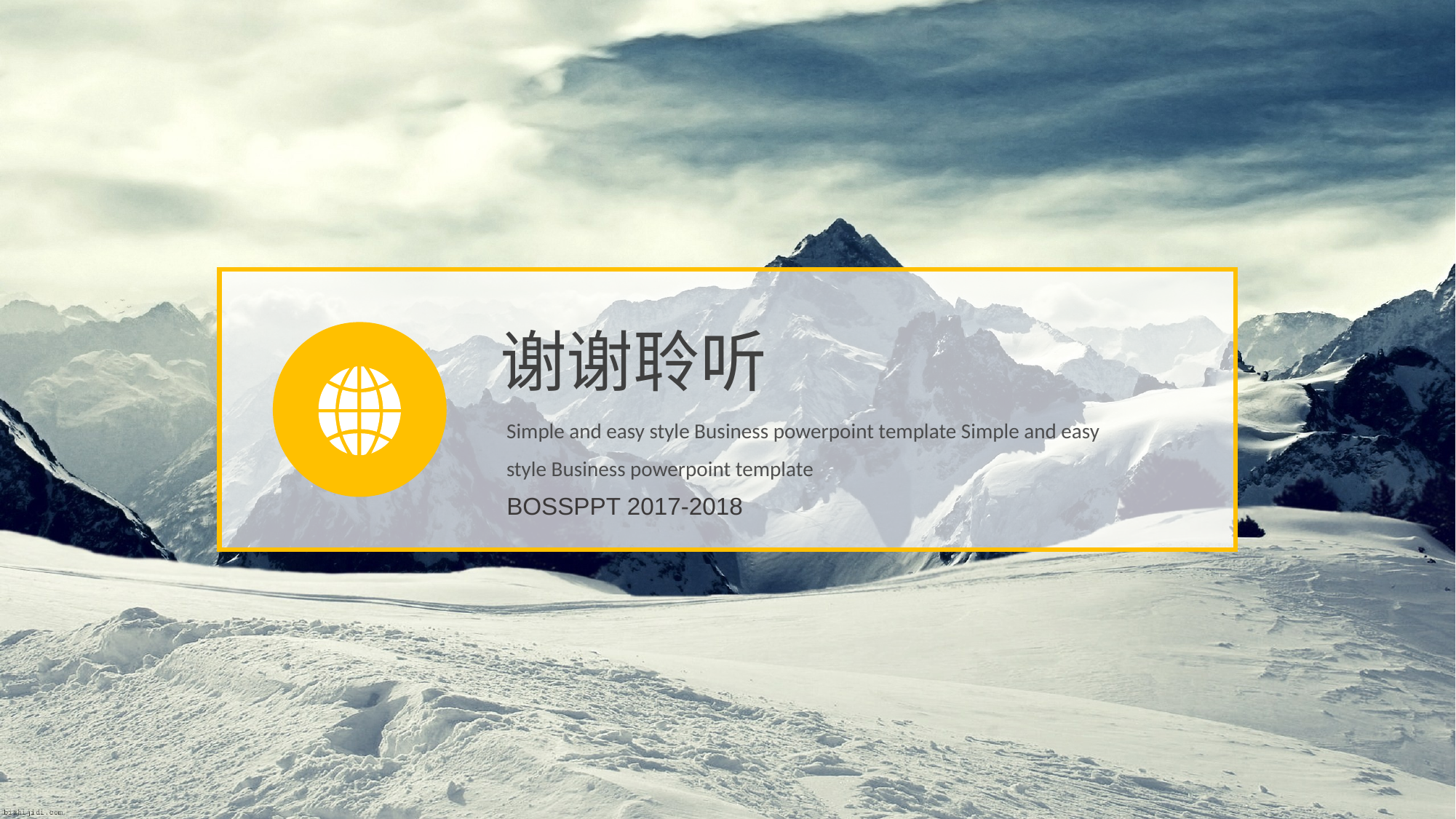

谢谢聆听

Simple and easy style Business powerpoint template Simple and easy style Business powerpoint template
BOSSPPT 2017-2018